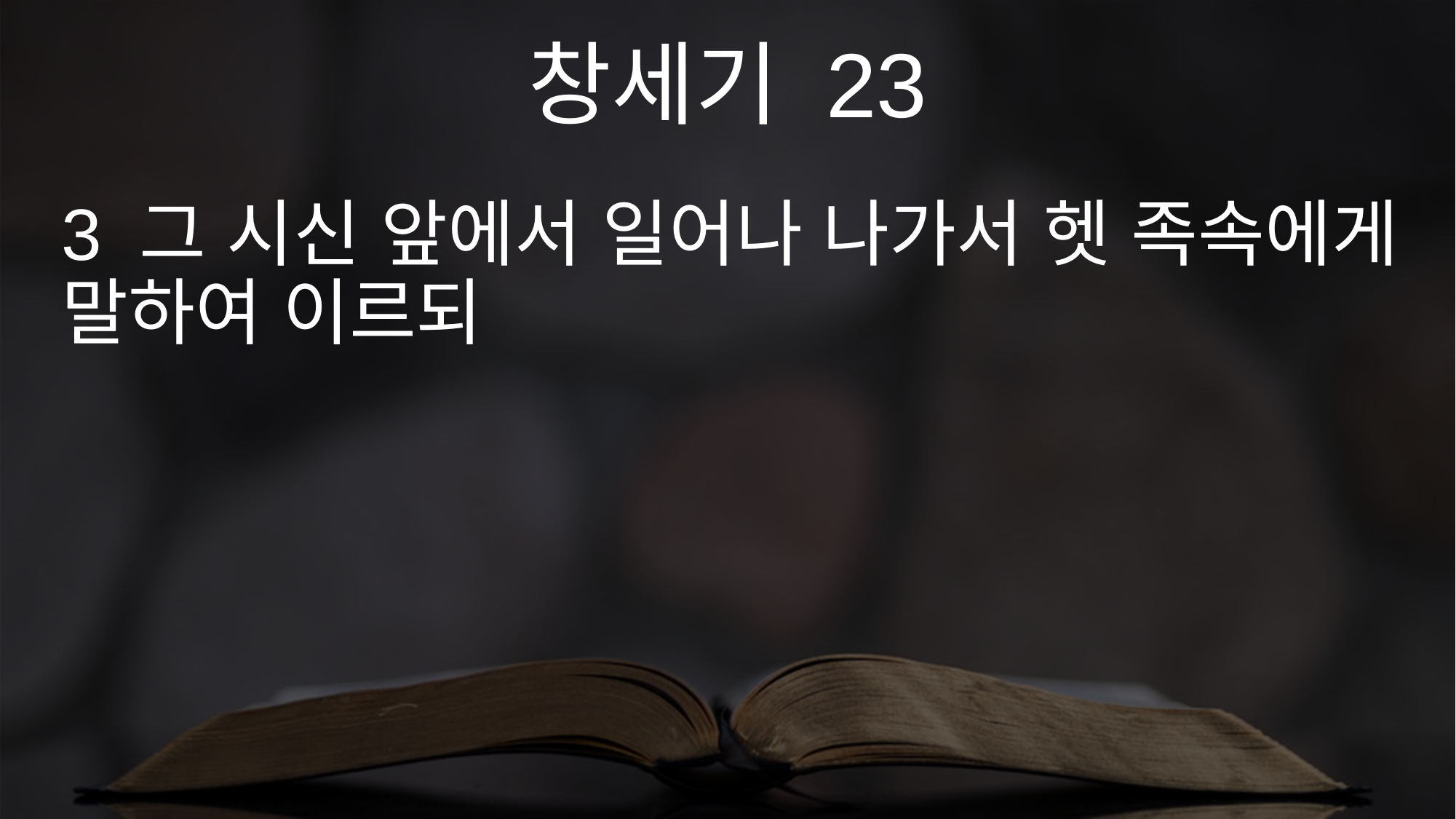

창세기 23
3 그 시신 앞에서 일어나 나가서 헷 족속에게 말하여 이르되